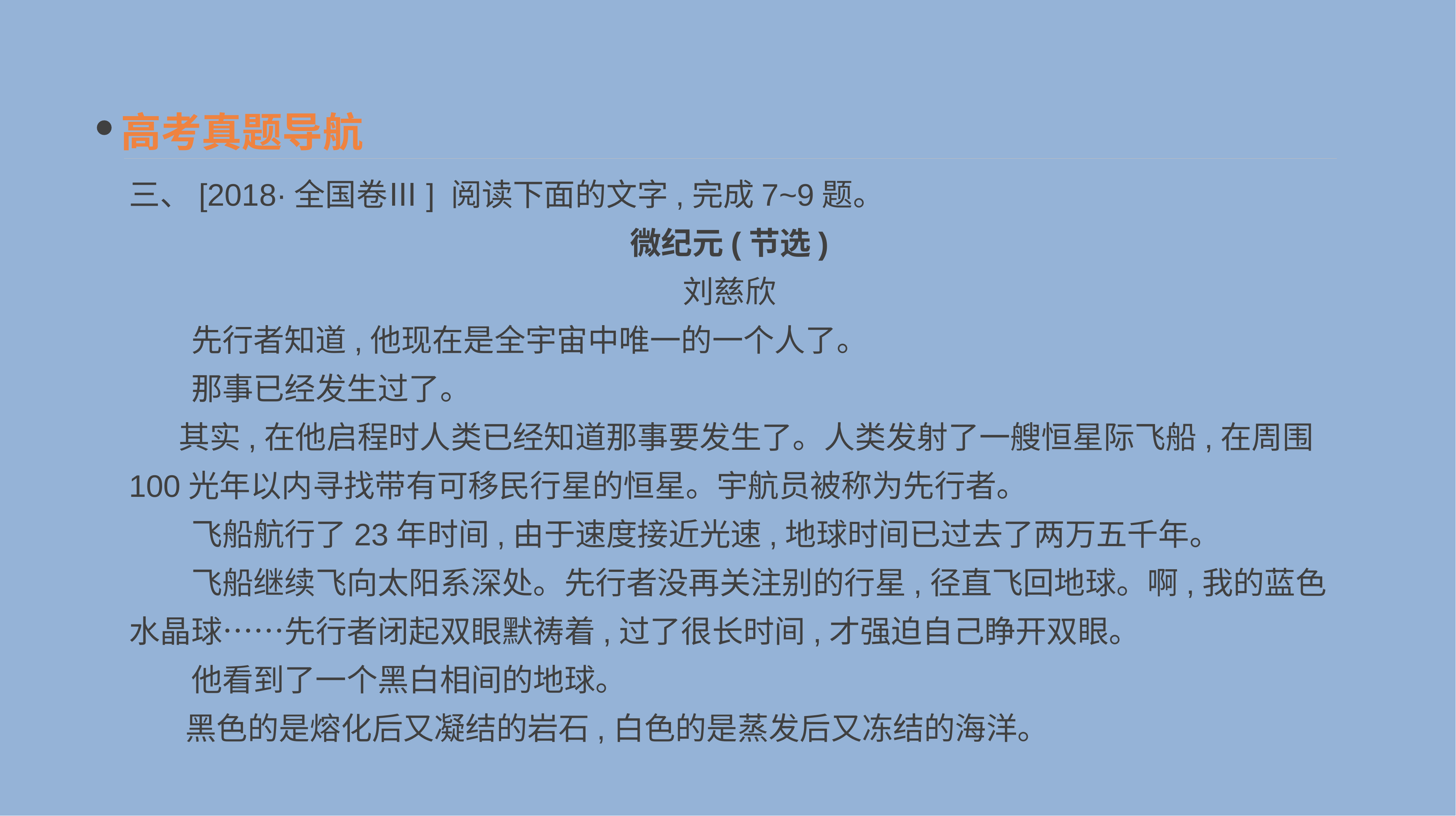

高考真题导航

三、[2018·全国卷Ⅲ] 阅读下面的文字,完成7~9题。
微纪元(节选)
刘慈欣
　　先行者知道,他现在是全宇宙中唯一的一个人了。
　　那事已经发生过了。
      其实,在他启程时人类已经知道那事要发生了。人类发射了一艘恒星际飞船,在周围100光年以内寻找带有可移民行星的恒星。宇航员被称为先行者。
　　飞船航行了23年时间,由于速度接近光速,地球时间已过去了两万五千年。
　　飞船继续飞向太阳系深处。先行者没再关注别的行星,径直飞回地球。啊,我的蓝色水晶球……先行者闭起双眼默祷着,过了很长时间,才强迫自己睁开双眼。
　　他看到了一个黑白相间的地球。
       黑色的是熔化后又凝结的岩石,白色的是蒸发后又冻结的海洋。